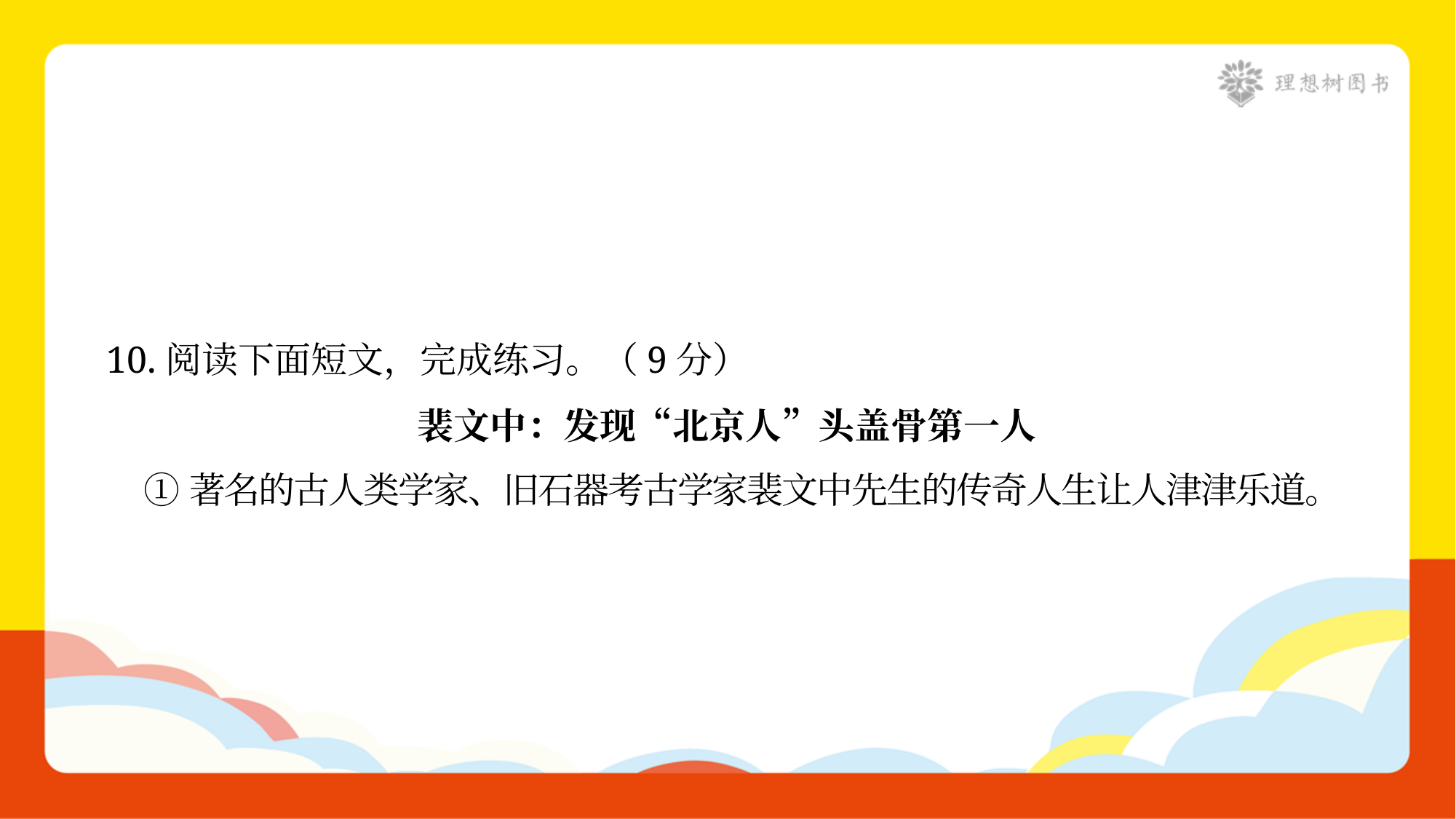

10.阅读下面短文，完成练习。（9分）
裴文中：发现“北京人”头盖骨第一人
    ①著名的古人类学家、旧石器考古学家裴文中先生的传奇人生让人津津乐道。